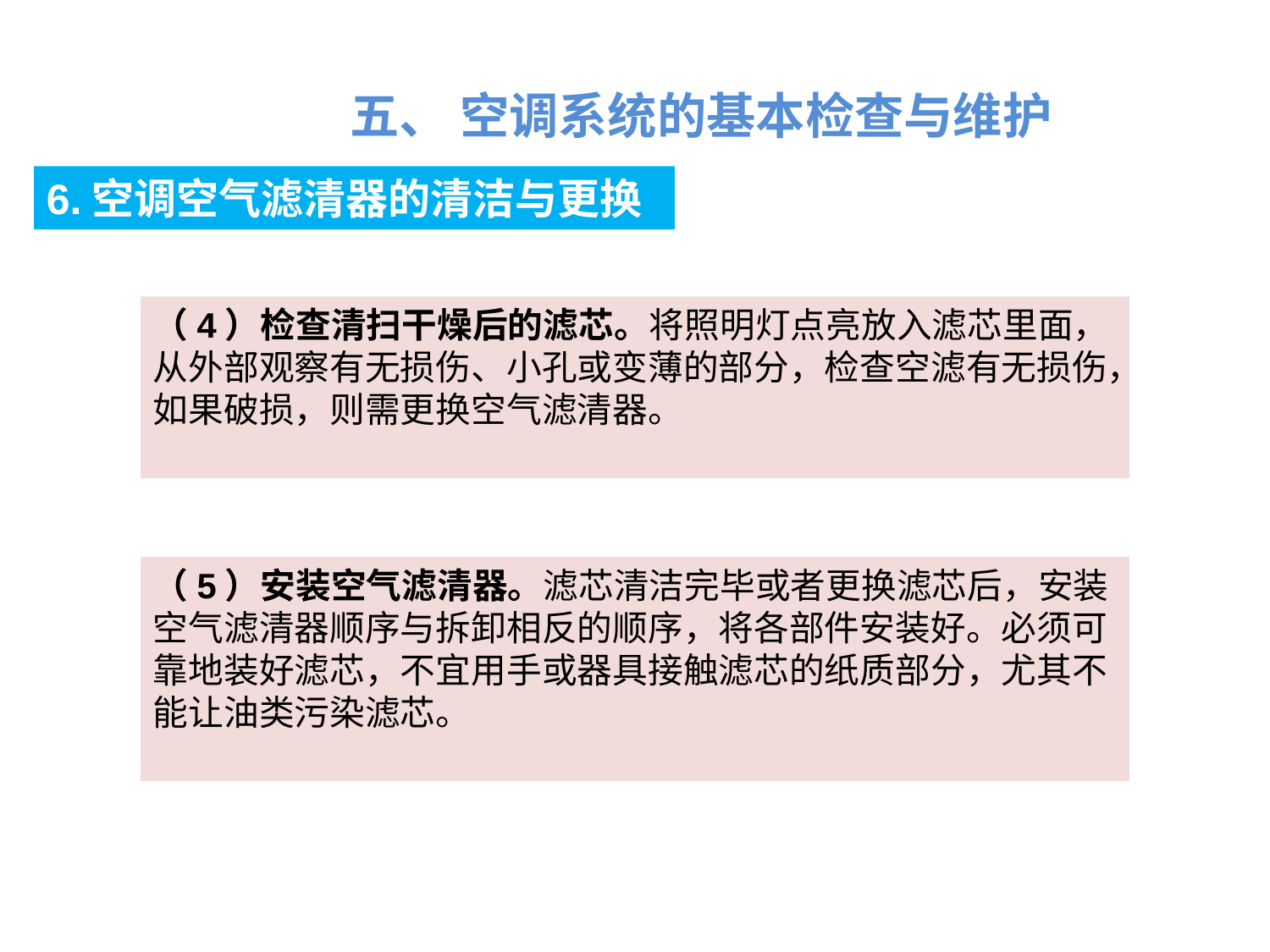

五、 空调系统的基本检查与维护
6.空调空气滤清器的清洁与更换
（4）检查清扫干燥后的滤芯。将照明灯点亮放入滤芯里面，从外部观察有无损伤、小孔或变薄的部分，检查空滤有无损伤，如果破损，则需更换空气滤清器。

（5）安装空气滤清器。滤芯清洁完毕或者更换滤芯后，安装空气滤清器顺序与拆卸相反的顺序，将各部件安装好。必须可靠地装好滤芯，不宜用手或器具接触滤芯的纸质部分，尤其不能让油类污染滤芯。